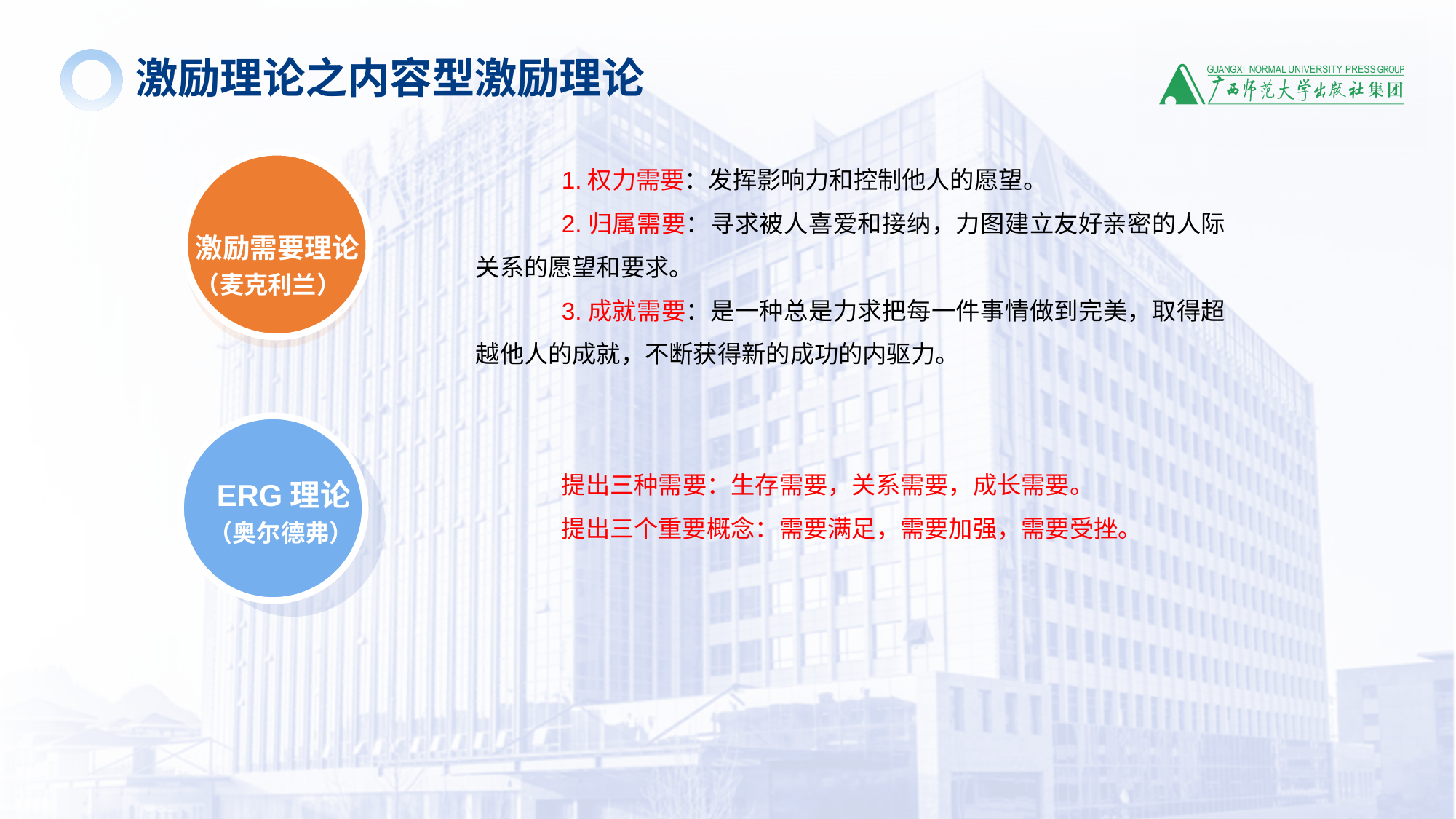

激励理论之内容型激励理论

1.权力需要：发挥影响力和控制他人的愿望。
2.归属需要：寻求被人喜爱和接纳，力图建立友好亲密的人际关系的愿望和要求。
3.成就需要：是一种总是力求把每一件事情做到完美，取得超越他人的成就，不断获得新的成功的内驱力。

提出三种需要：生存需要，关系需要，成长需要。
提出三个重要概念：需要满足，需要加强，需要受挫。

激励需要理论
（麦克利兰）

 ERG理论
（奥尔德弗）